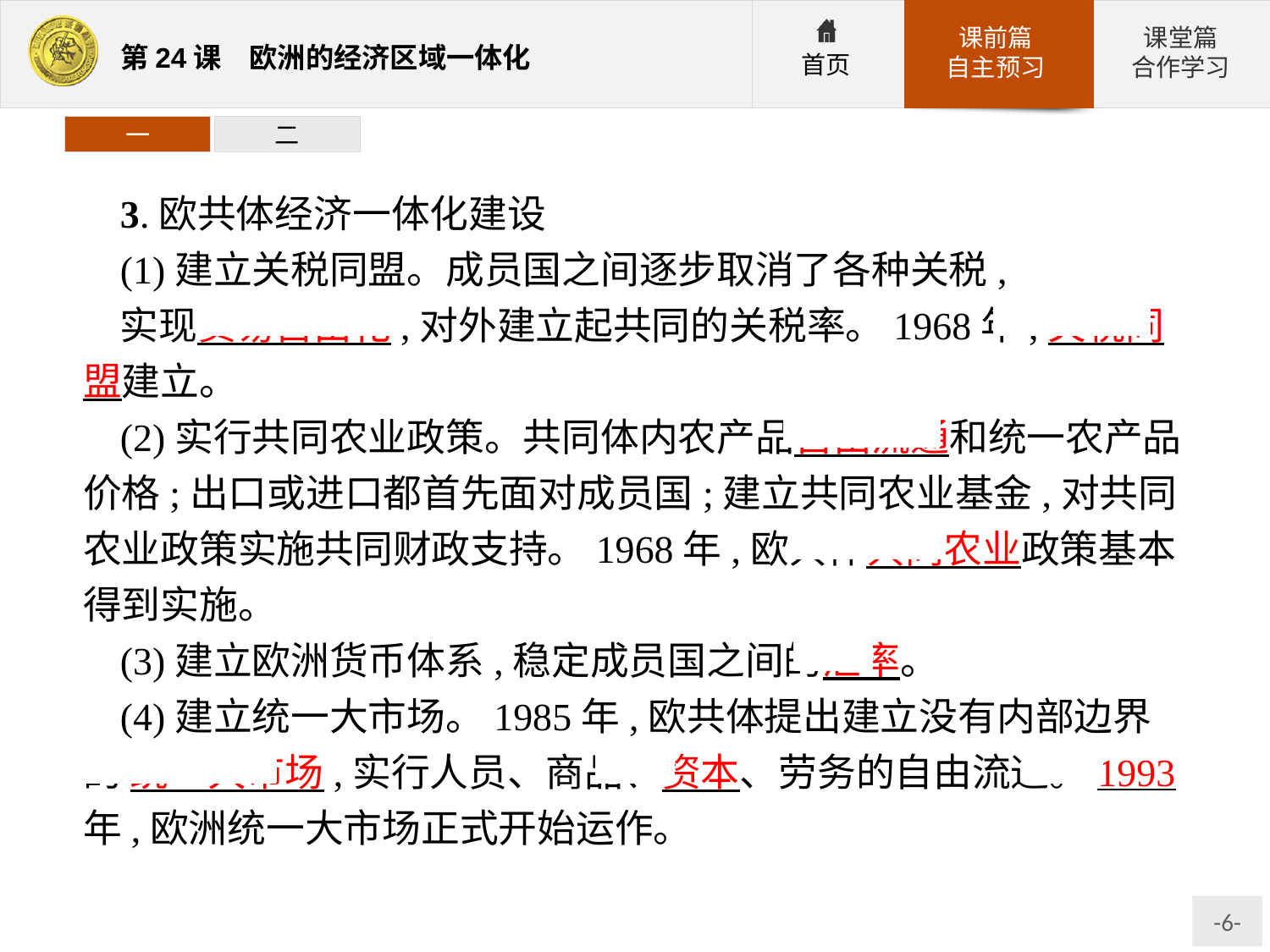

一
二
3.欧共体经济一体化建设
(1)建立关税同盟。成员国之间逐步取消了各种关税,
实现贸易自由化,对外建立起共同的关税率。1968年,关税同盟建立。
(2)实行共同农业政策。共同体内农产品自由流通和统一农产品价格;出口或进口都首先面对成员国;建立共同农业基金,对共同农业政策实施共同财政支持。1968年,欧共体共同农业政策基本得到实施。
(3)建立欧洲货币体系,稳定成员国之间的汇率。
(4)建立统一大市场。1985年,欧共体提出建立没有内部边界的 统一大市场,实行人员、商品、资本、劳务的自由流通。1993年,欧洲统一大市场正式开始运作。